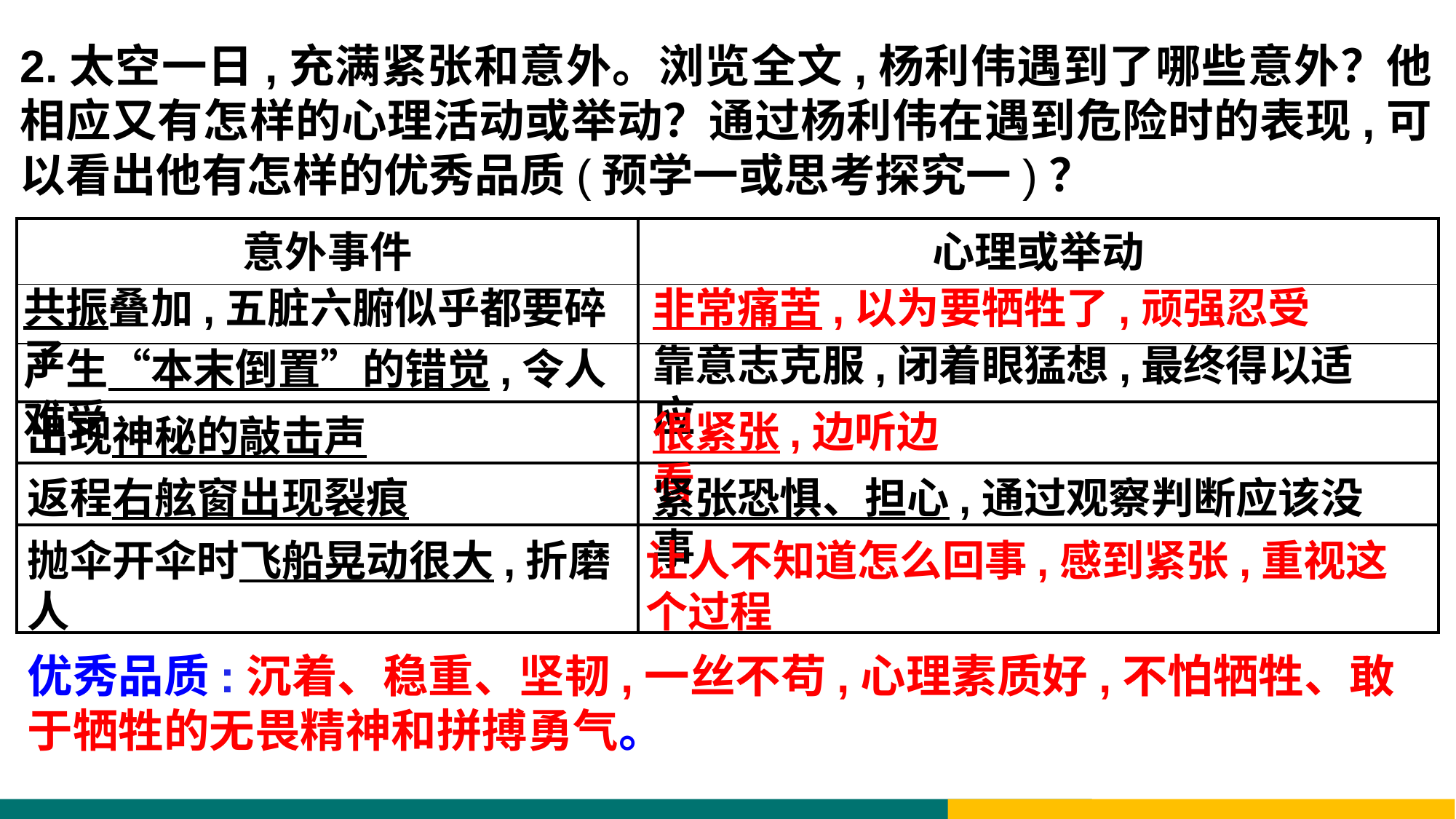

2.太空一日,充满紧张和意外。浏览全文,杨利伟遇到了哪些意外？他相应又有怎样的心理活动或举动？通过杨利伟在遇到危险时的表现,可以看出他有怎样的优秀品质(预学一或思考探究一)？
| 意外事件 | 心理或举动 |
| --- | --- |
|  |  |
|  |  |
|  |  |
|  |  |
|  |  |
共振叠加,五脏六腑似乎都要碎了
非常痛苦,以为要牺牲了,顽强忍受
靠意志克服,闭着眼猛想,最终得以适应
产生“本末倒置”的错觉,令人难受
很紧张,边听边看
出现神秘的敲击声
返程右舷窗出现裂痕
紧张恐惧、担心,通过观察判断应该没事
抛伞开伞时飞船晃动很大,折磨人
让人不知道怎么回事,感到紧张,重视这个过程
优秀品质:沉着、稳重、坚韧,一丝不苟,心理素质好,不怕牺牲、敢于牺牲的无畏精神和拼搏勇气。